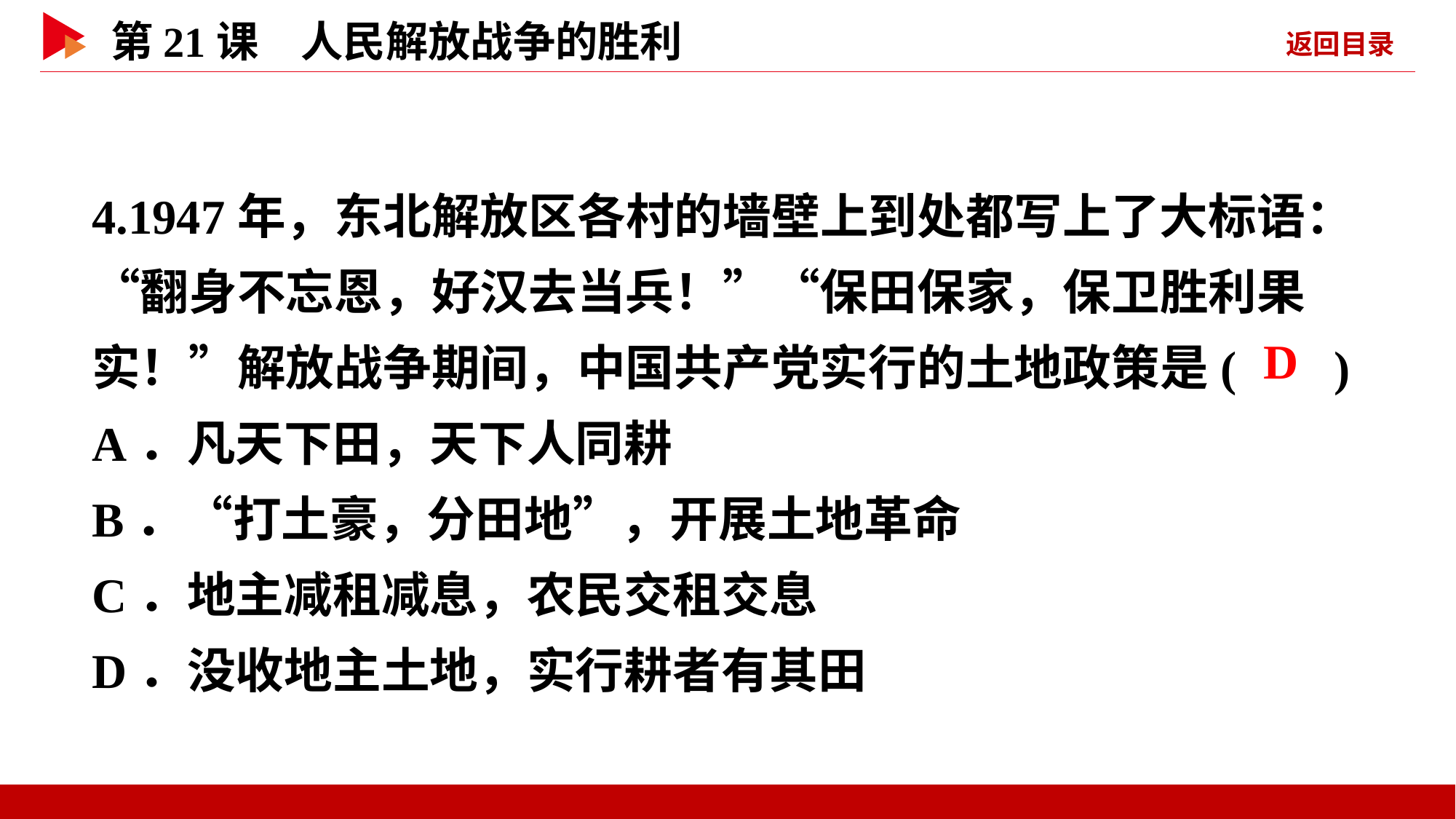

4.1947年，东北解放区各村的墙壁上到处都写上了大标语：“翻身不忘恩，好汉去当兵！”“保田保家，保卫胜利果实！”解放战争期间，中国共产党实行的土地政策是(        )
A．凡天下田，天下人同耕
B．“打土豪，分田地”，开展土地革命
C．地主减租减息，农民交租交息
D．没收地主土地，实行耕者有其田
   D